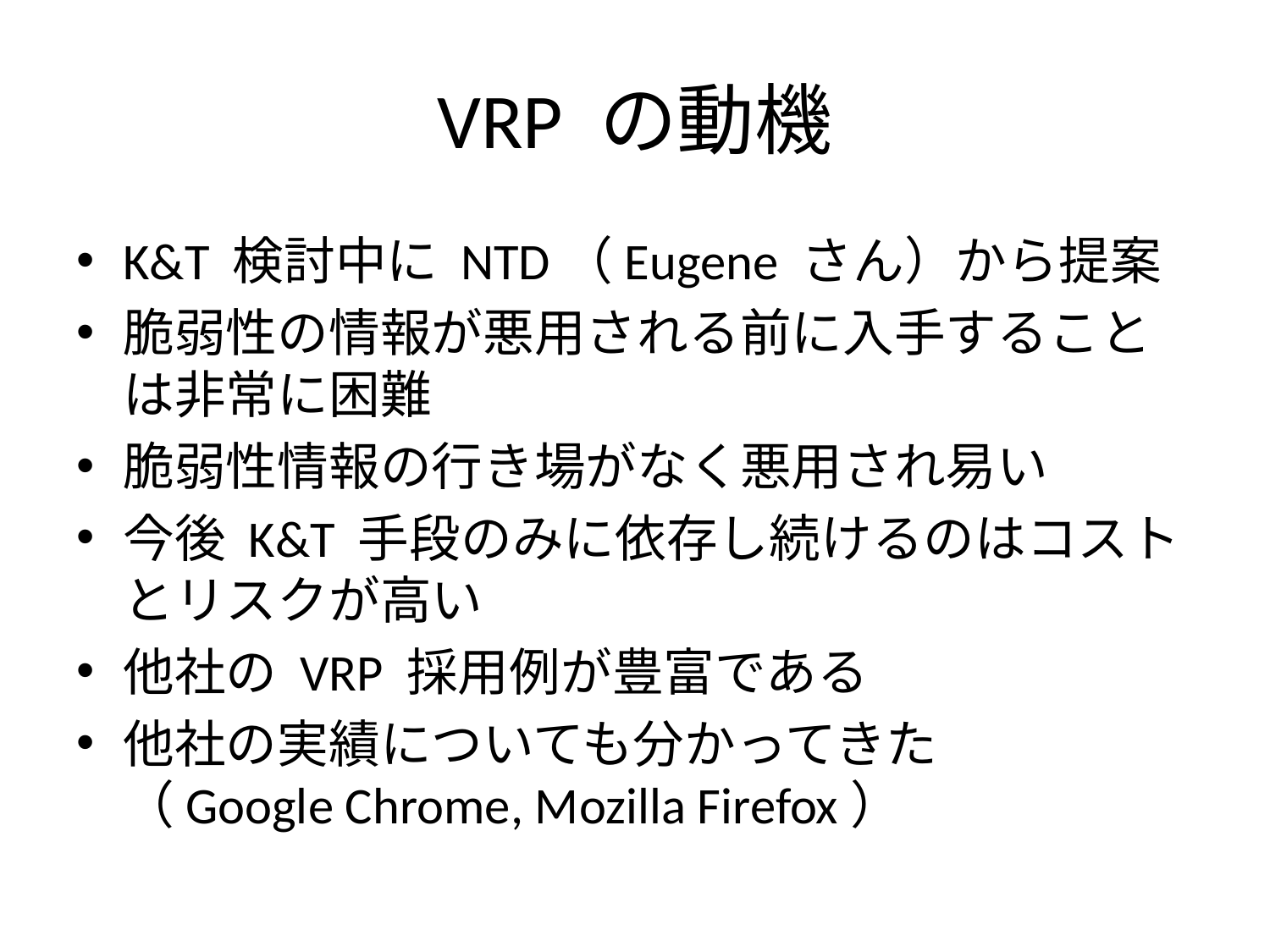

# VRP の動機
K&T 検討中に NTD（Eugene さん）から提案
脆弱性の情報が悪用される前に入手することは非常に困難
脆弱性情報の行き場がなく悪用され易い
今後 K&T 手段のみに依存し続けるのはコストとリスクが高い
他社の VRP 採用例が豊富である
他社の実績についても分かってきた
（Google Chrome, Mozilla Firefox）